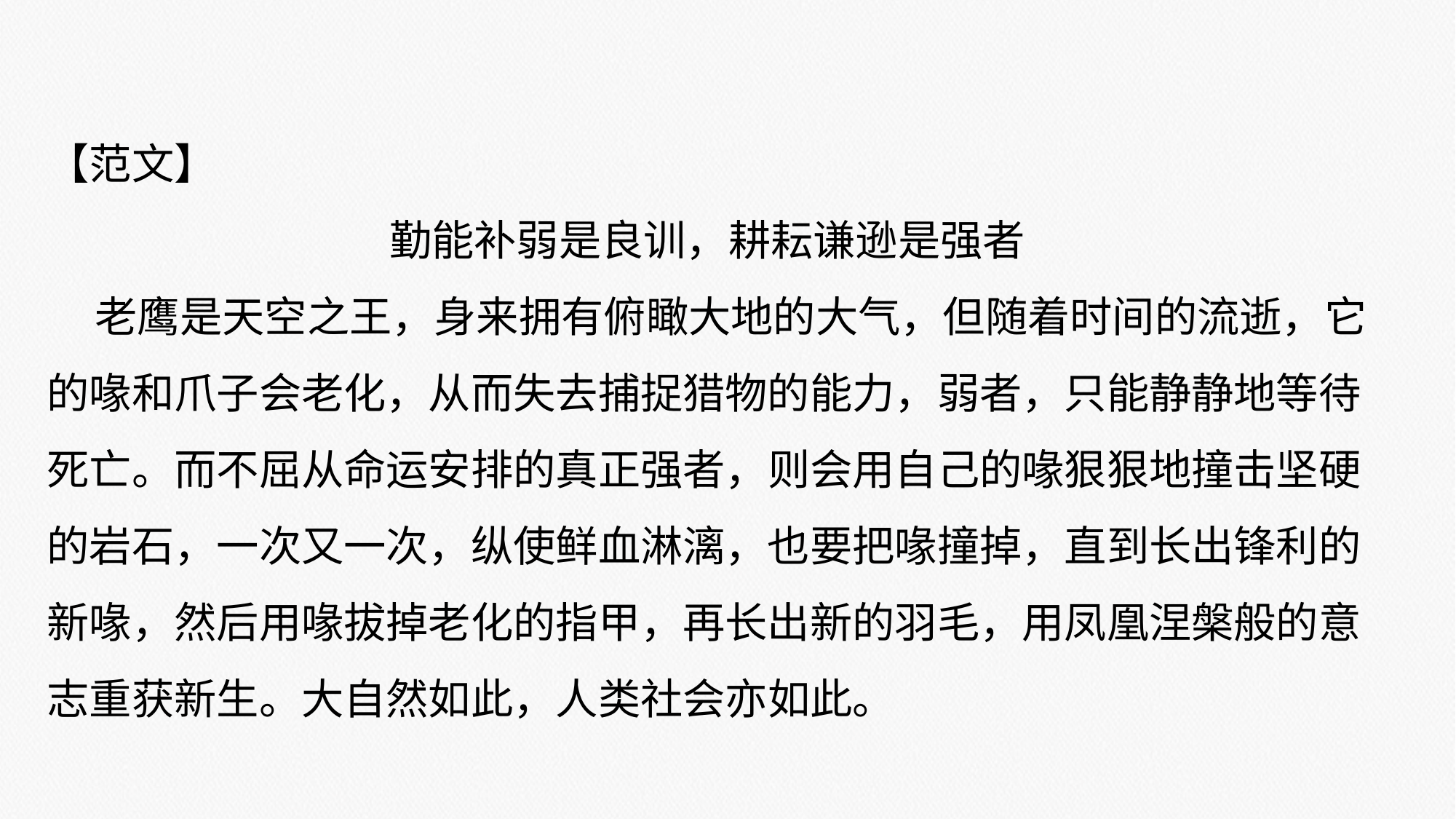

【范文】
勤能补弱是良训，耕耘谦逊是强者
    老鹰是天空之王，身来拥有俯瞰大地的大气，但随着时间的流逝，它的喙和爪子会老化，从而失去捕捉猎物的能力，弱者，只能静静地等待死亡。而不屈从命运安排的真正强者，则会用自己的喙狠狠地撞击坚硬的岩石，一次又一次，纵使鲜血淋漓，也要把喙撞掉，直到长出锋利的新喙，然后用喙拔掉老化的指甲，再长出新的羽毛，用凤凰涅槃般的意志重获新生。大自然如此，人类社会亦如此。